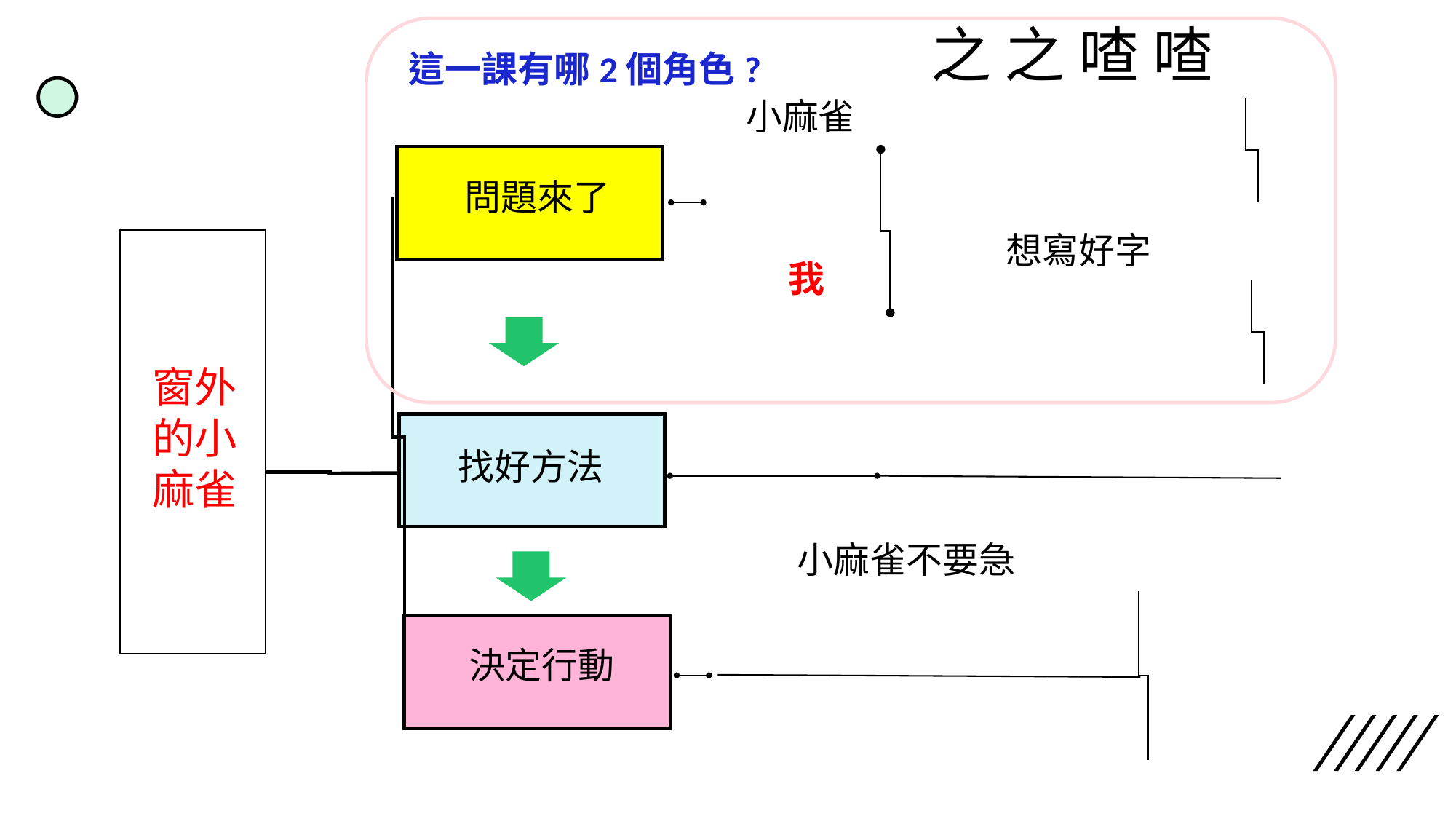

這一課有哪2個角色?

之 之 喳 喳
小麻雀
問題來了

想寫好字

找好方法

小麻雀不要急
決定行動

窗外的小麻雀
我